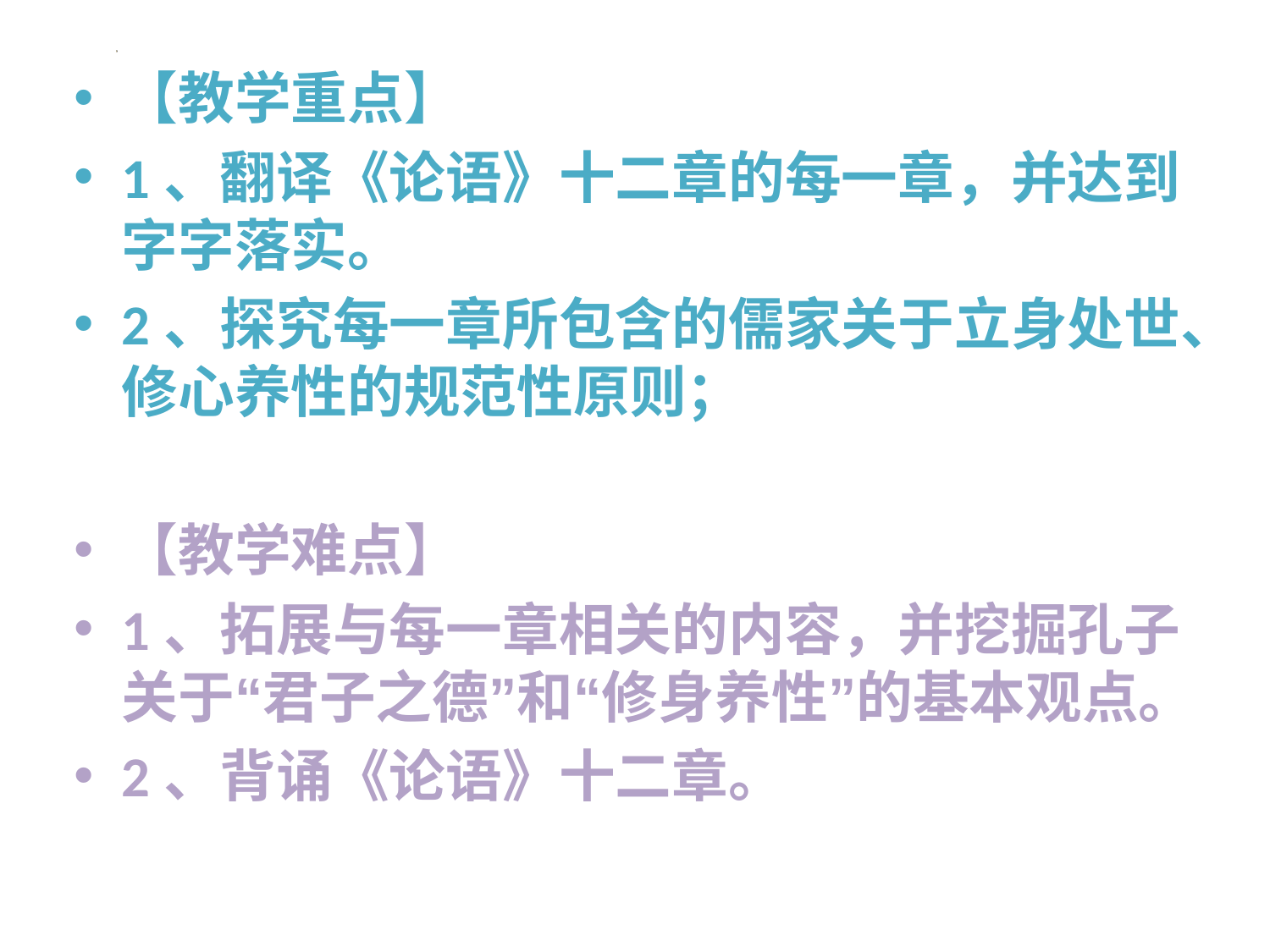

【教学重点】
1、翻译《论语》十二章的每一章，并达到字字落实。
2、探究每一章所包含的儒家关于立身处世、修心养性的规范性原则；

【教学难点】
1、拓展与每一章相关的内容，并挖掘孔子关于“君子之德”和“修身养性”的基本观点。
2、背诵《论语》十二章。